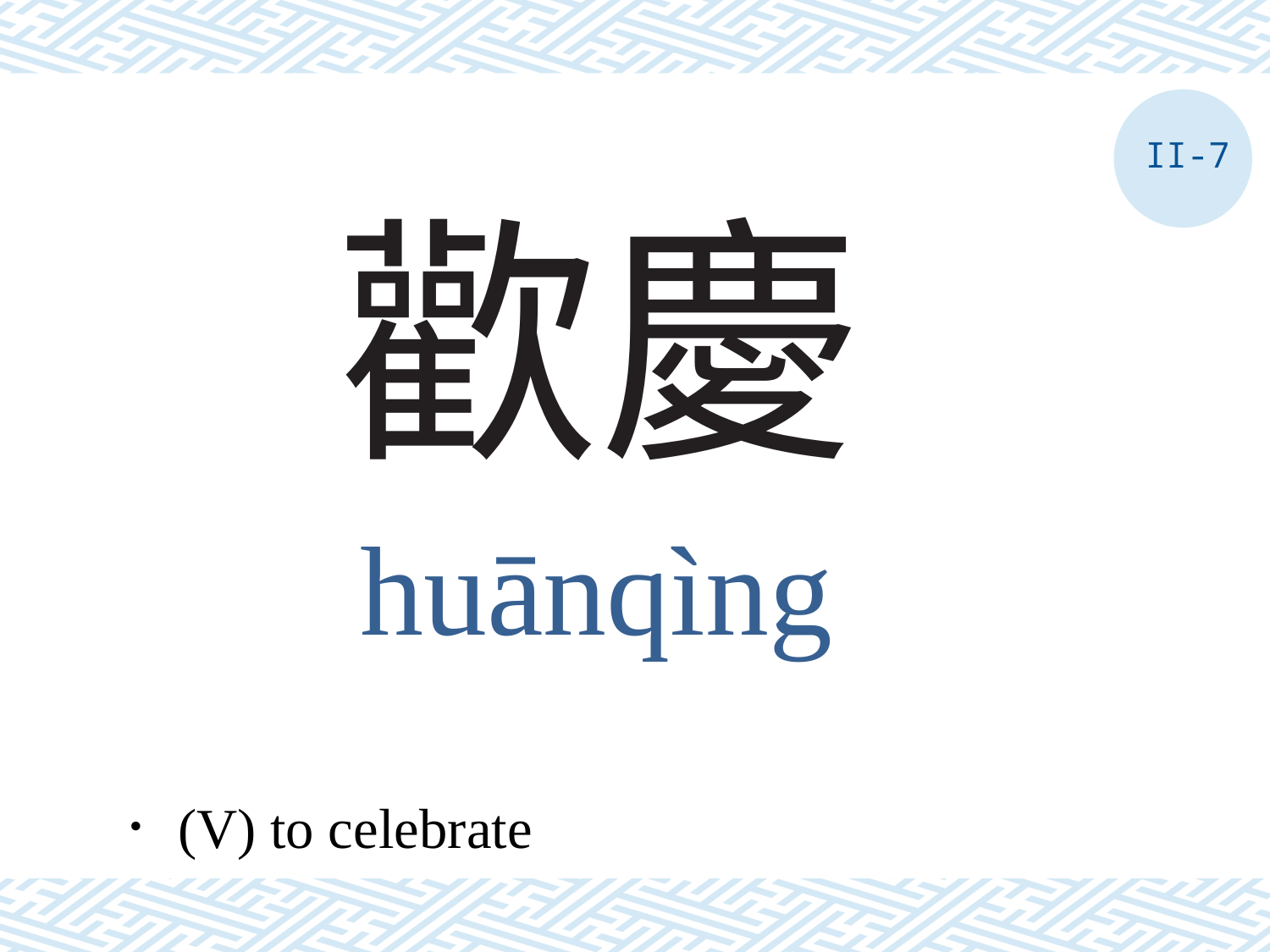

II-7

# 歡慶
huānqìng
．(V) to celebrate